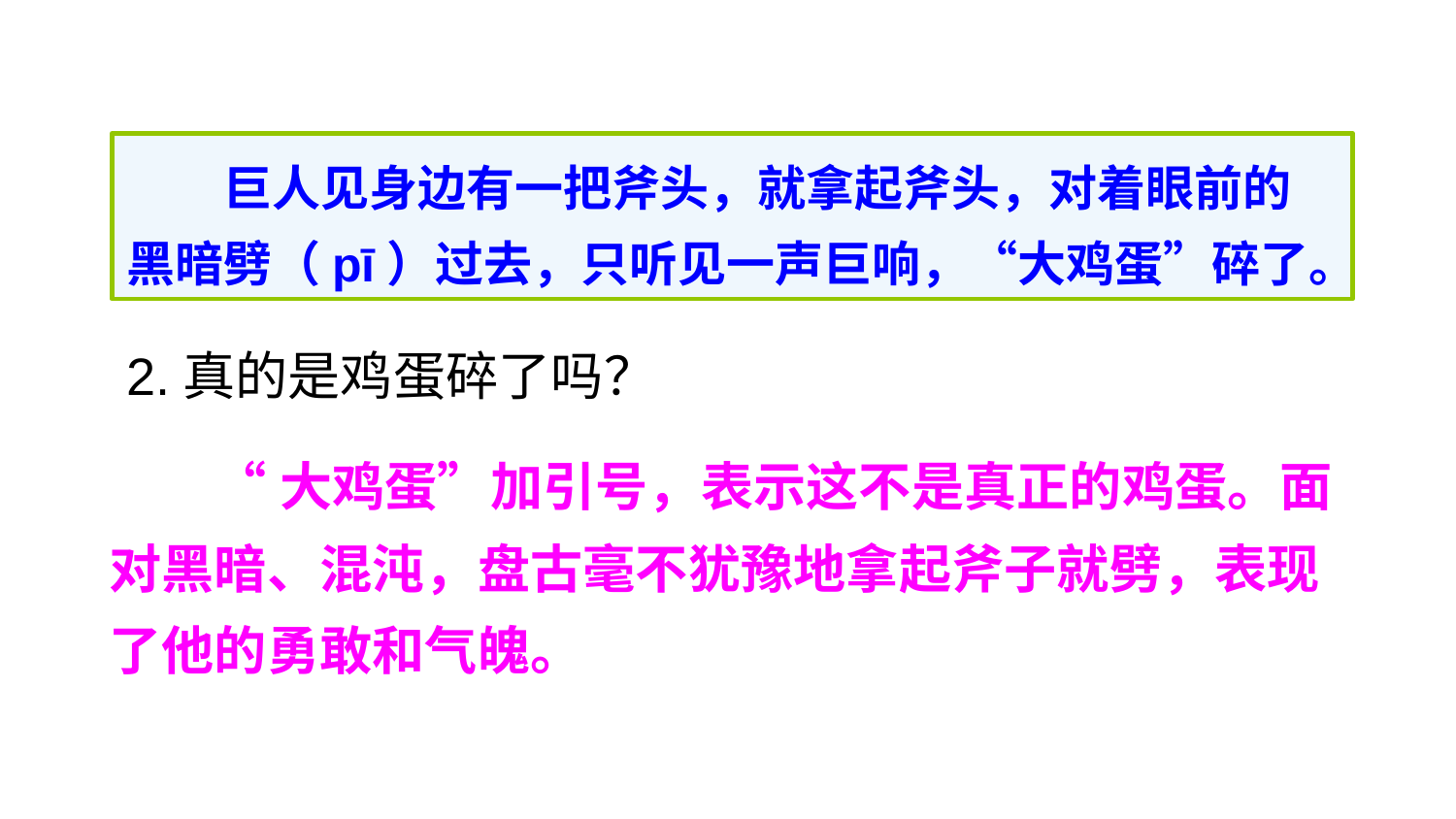

巨人见身边有一把斧头，就拿起斧头，对着眼前的黑暗劈（pī）过去，只听见一声巨响，“大鸡蛋”碎了。
2.真的是鸡蛋碎了吗？
“大鸡蛋”加引号，表示这不是真正的鸡蛋。面对黑暗、混沌，盘古毫不犹豫地拿起斧子就劈，表现了他的勇敢和气魄。